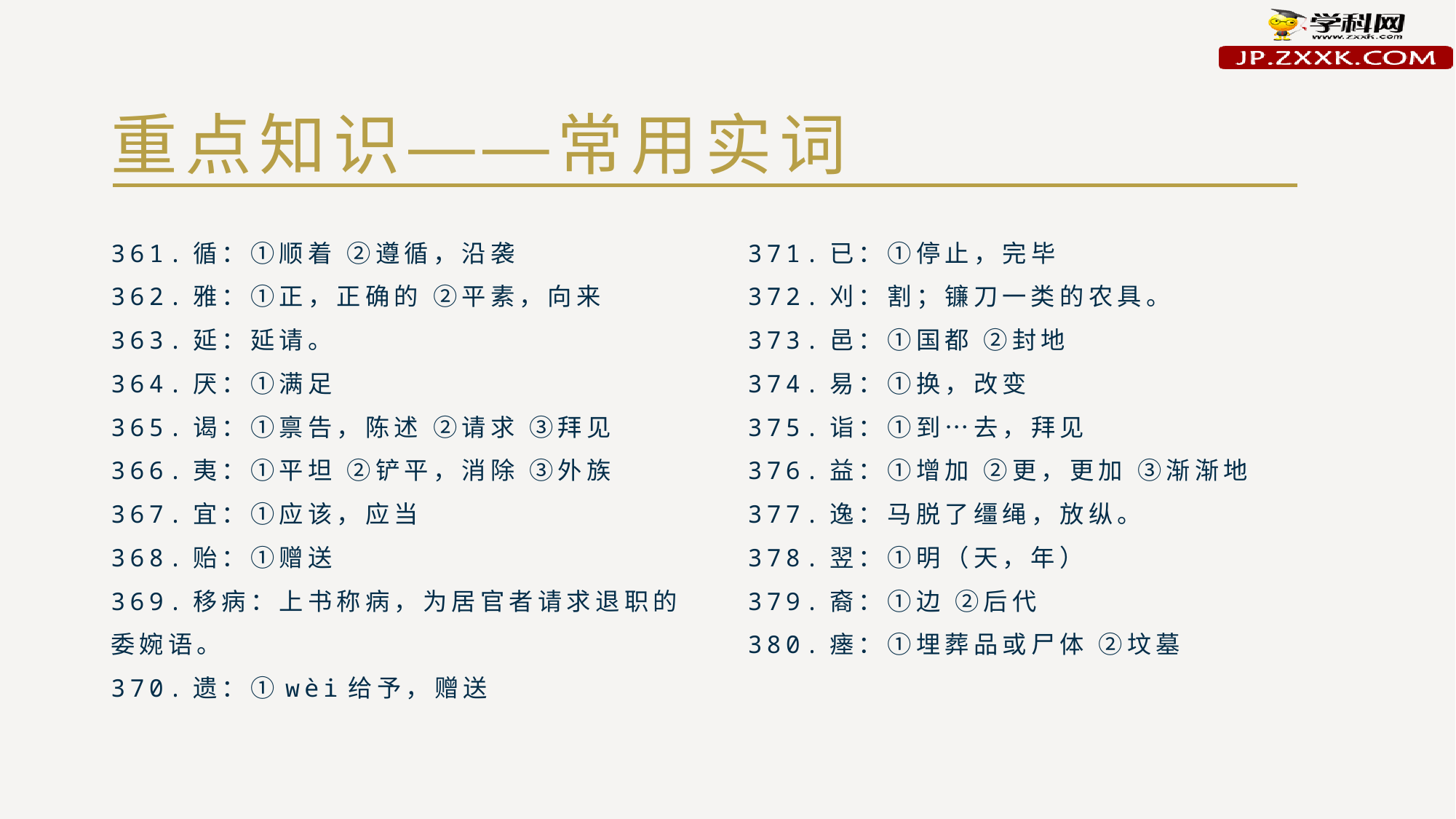

# 重点知识——常用实词
361.循：①顺着 ②遵循，沿袭
362.雅：①正，正确的 ②平素，向来
363.延：延请。
364.厌：①满足
365.谒：①禀告，陈述 ②请求 ③拜见
366.夷：①平坦 ②铲平，消除 ③外族
367.宜：①应该，应当
368.贻：①赠送
369.移病：上书称病，为居官者请求退职的委婉语。
370.遗：①wèi给予，赠送
371.已：①停止，完毕
372.刈：割；镰刀一类的农具。
373.邑：①国都 ②封地
374.易：①换，改变
375.诣：①到…去，拜见
376.益：①增加 ②更，更加 ③渐渐地
377.逸：马脱了缰绳，放纵。
378.翌：①明（天，年）
379.裔：①边 ②后代
380.瘗：①埋葬品或尸体 ②坟墓